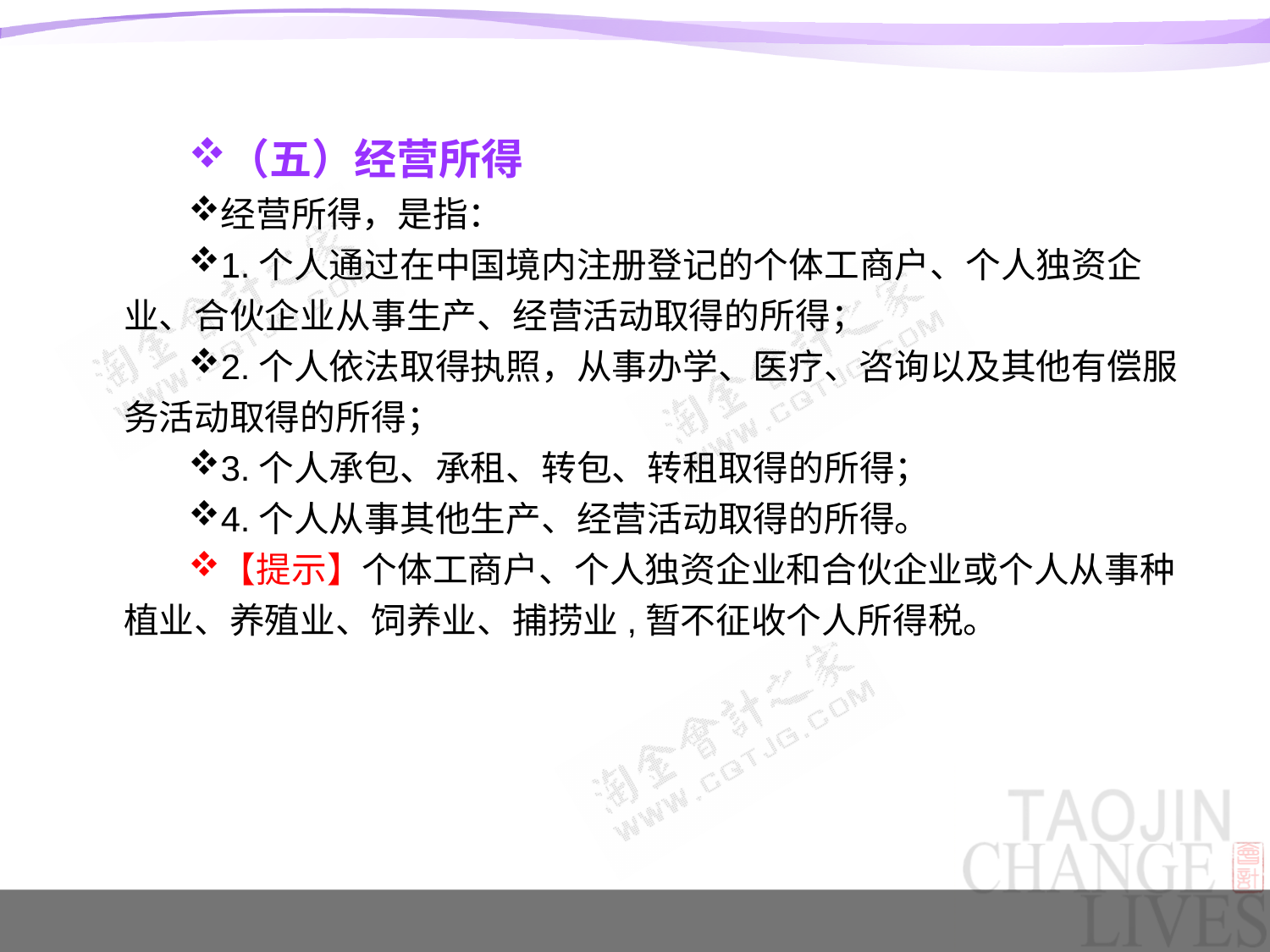

#
（五）经营所得
经营所得，是指：
1.个人通过在中国境内注册登记的个体工商户、个人独资企业、合伙企业从事生产、经营活动取得的所得；
2.个人依法取得执照，从事办学、医疗、咨询以及其他有偿服务活动取得的所得；
3.个人承包、承租、转包、转租取得的所得；
4.个人从事其他生产、经营活动取得的所得。
【提示】个体工商户、个人独资企业和合伙企业或个人从事种植业、养殖业、饲养业、捕捞业,暂不征收个人所得税。